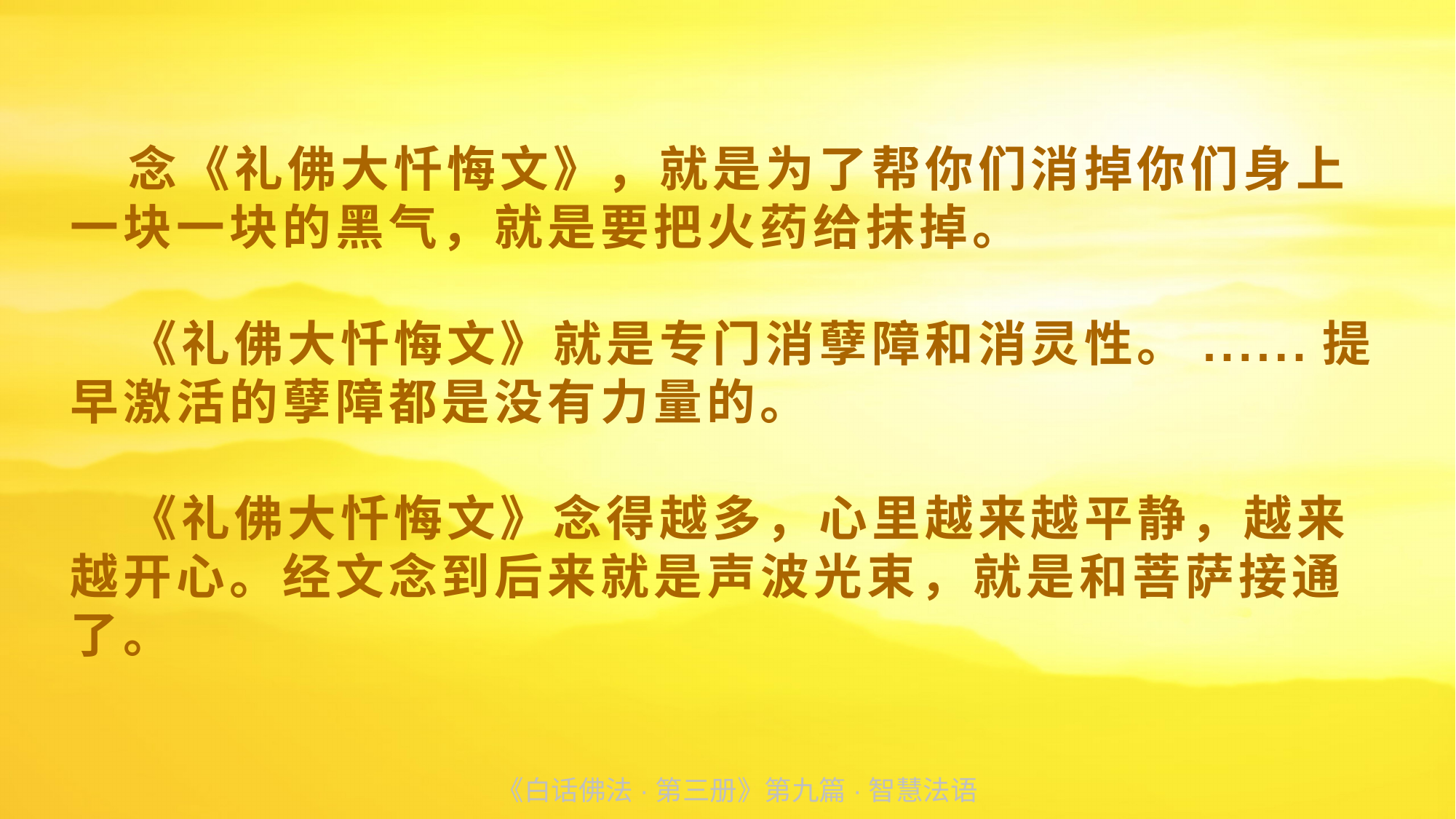

念《礼佛大忏悔文》，就是为了帮你们消掉你们身上一块一块的黑气，就是要把火药给抹掉。

   《礼佛大忏悔文》就是专门消孽障和消灵性。......提早激活的孽障都是没有力量的。

   《礼佛大忏悔文》念得越多，心里越来越平静，越来越开心。经文念到后来就是声波光束，就是和菩萨接通了。
  《白话佛法·第三册》第九篇·智慧法语